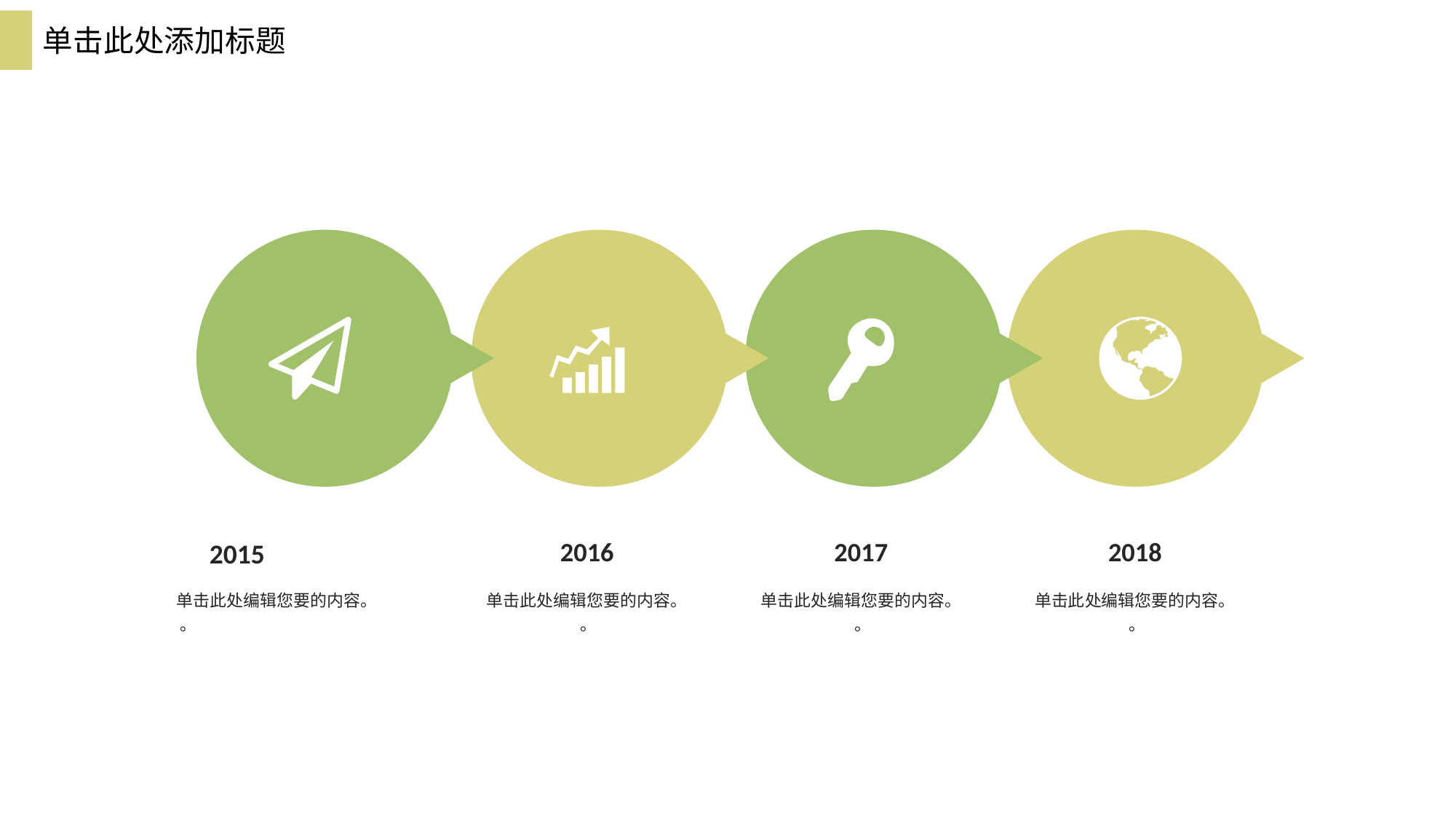

单击此处添加标题

2015
2016
2017
2018
单击此处编辑您要的内容。
 。
单击此处编辑您要的内容。
 。
单击此处编辑您要的内容。
 。
单击此处编辑您要的内容。
 。